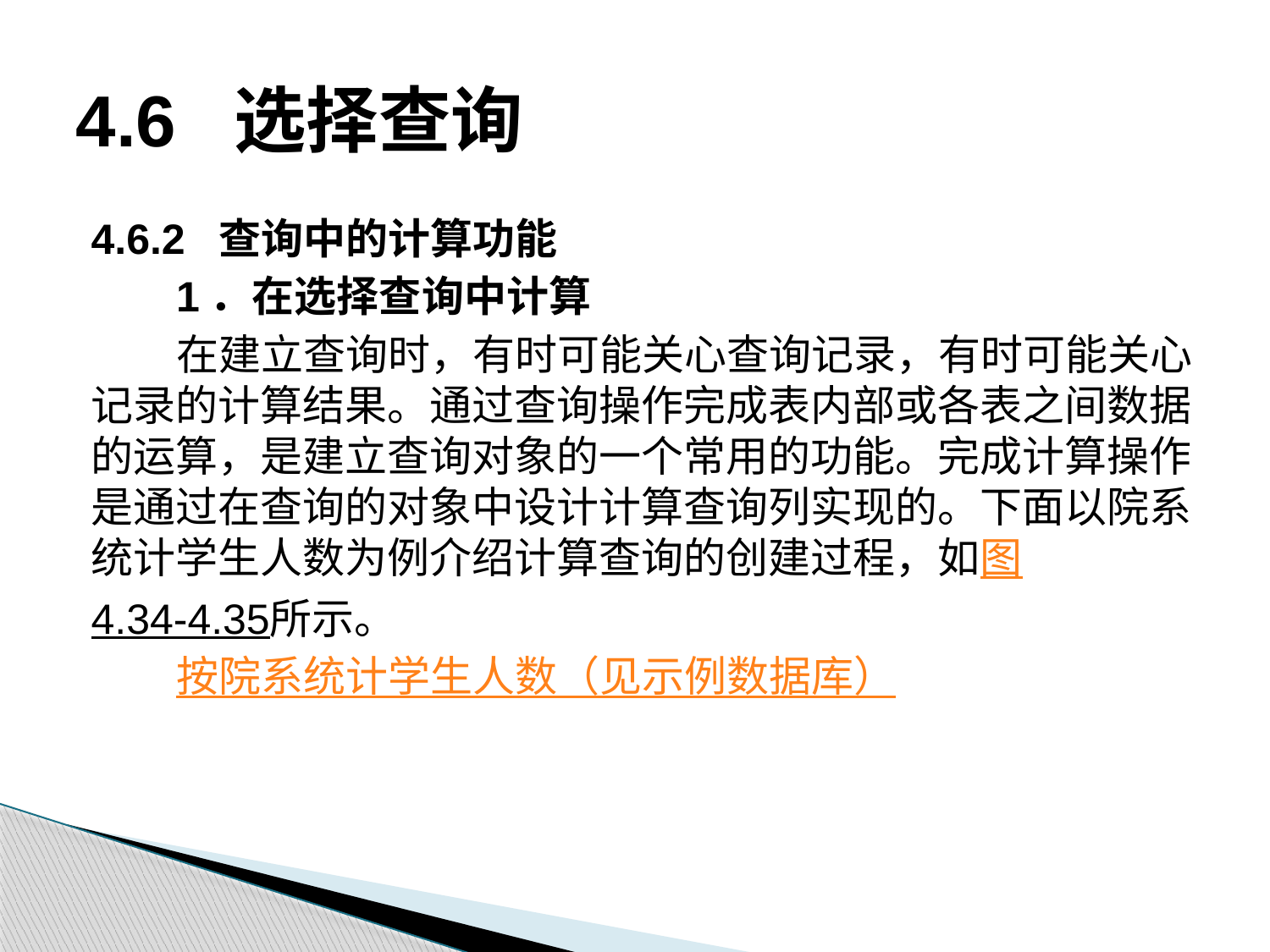

# 4.6  选择查询
4.6.2  查询中的计算功能
1．在选择查询中计算
在建立查询时，有时可能关心查询记录，有时可能关心记录的计算结果。通过查询操作完成表内部或各表之间数据的运算，是建立查询对象的一个常用的功能。完成计算操作是通过在查询的对象中设计计算查询列实现的。下面以院系统计学生人数为例介绍计算查询的创建过程，如图4.34-4.35所示。
按院系统计学生人数（见示例数据库）